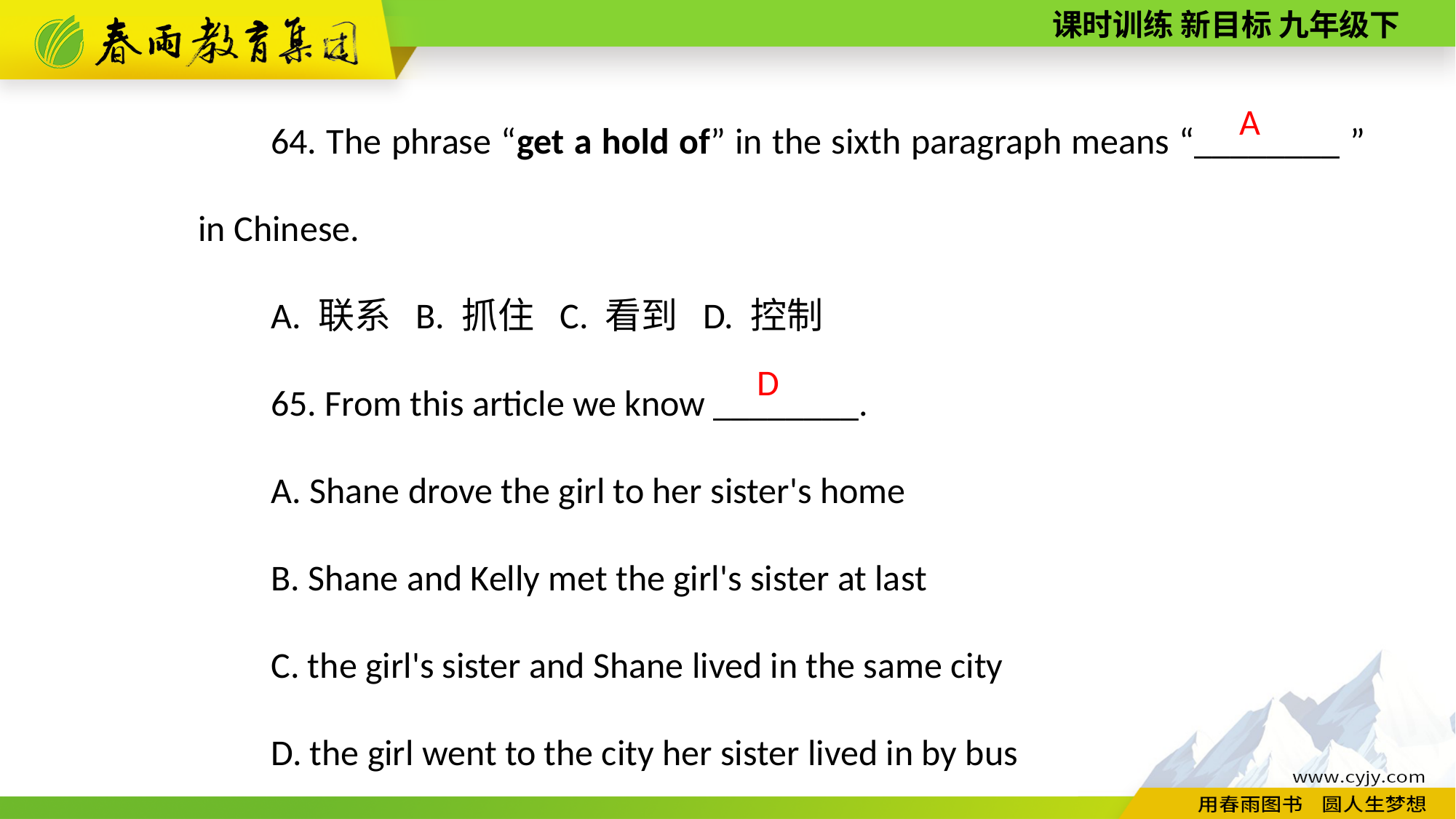

64. The phrase “get a hold of” in the sixth paragraph means “________ ” in Chinese.
A. 联系  B. 抓住  C. 看到  D. 控制
65. From this article we know ________.
A. Shane drove the girl to her sister's home
B. Shane and Kelly met the girl's sister at last
C. the girl's sister and Shane lived in the same city
D. the girl went to the city her sister lived in by bus
A
D